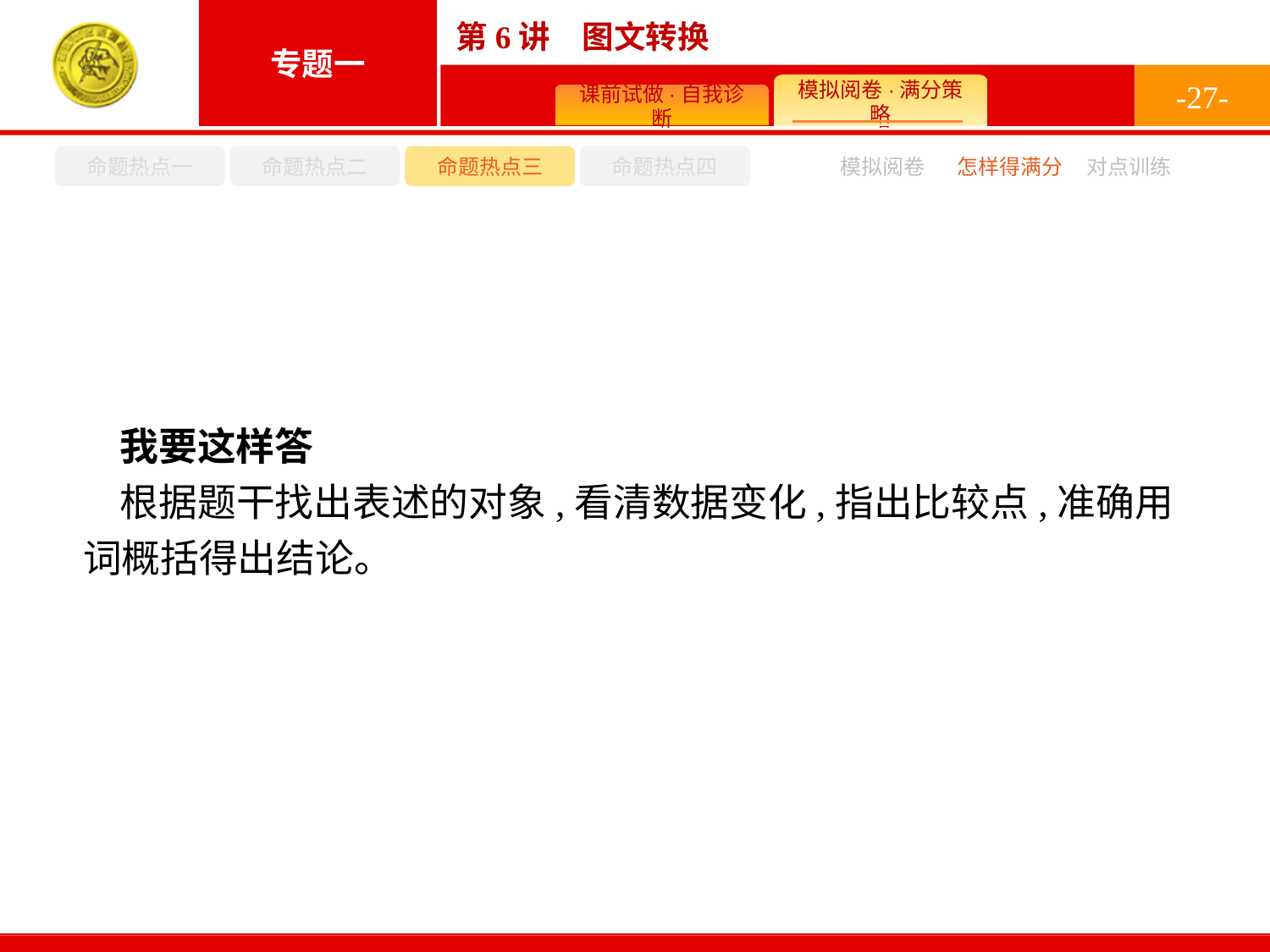

-27-
命题热点一
命题热点二
命题热点三
命题热点四
模拟阅卷
怎样得满分
对点训练
我要这样答
根据题干找出表述的对象,看清数据变化,指出比较点,准确用词概括得出结论。